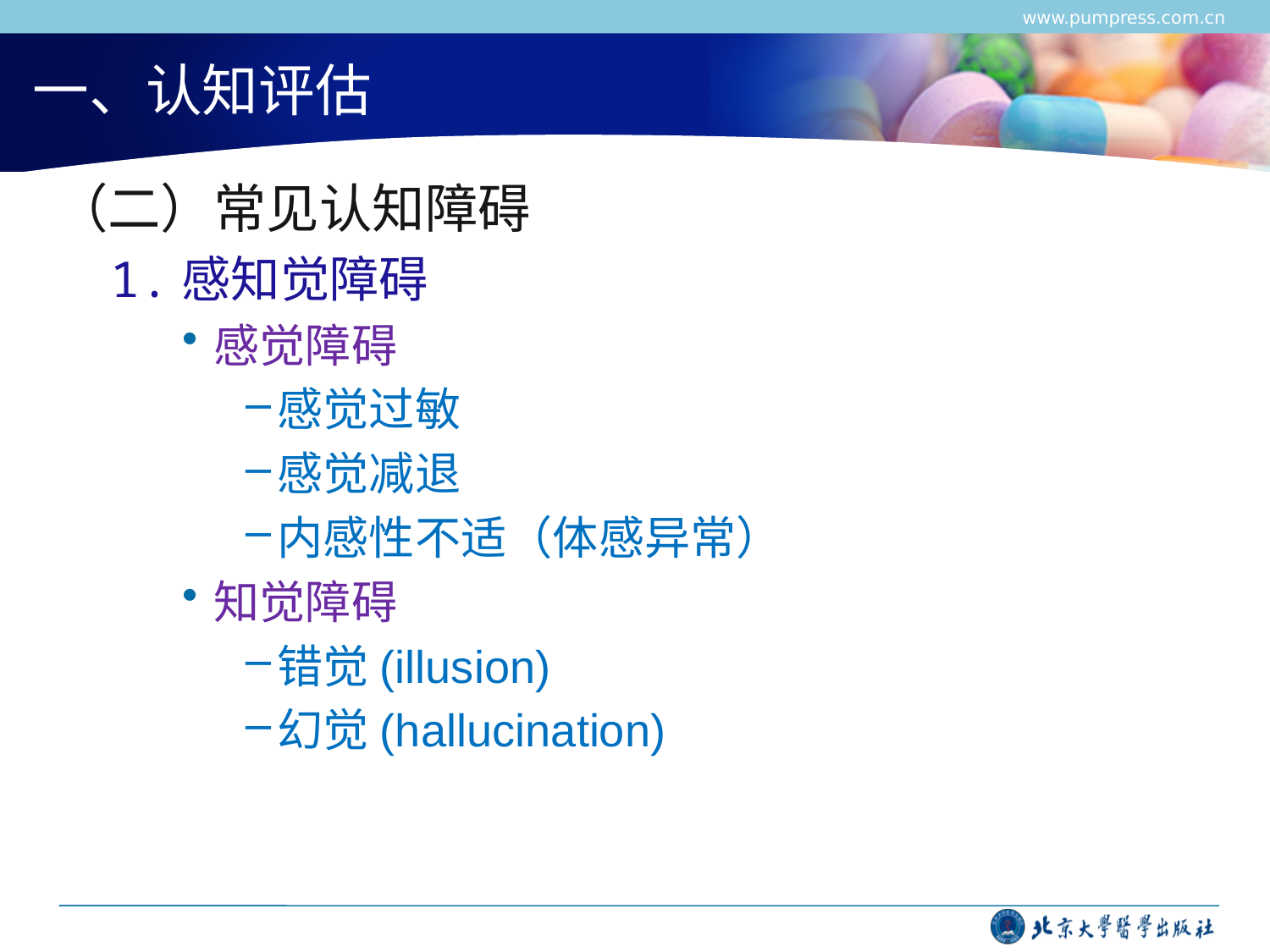

www.pumpress.com.cn
# 一、认知评估
（二）常见认知障碍
1.感知觉障碍
感觉障碍
感觉过敏
感觉减退
内感性不适（体感异常）
知觉障碍
错觉(illusion)
幻觉(hallucination)